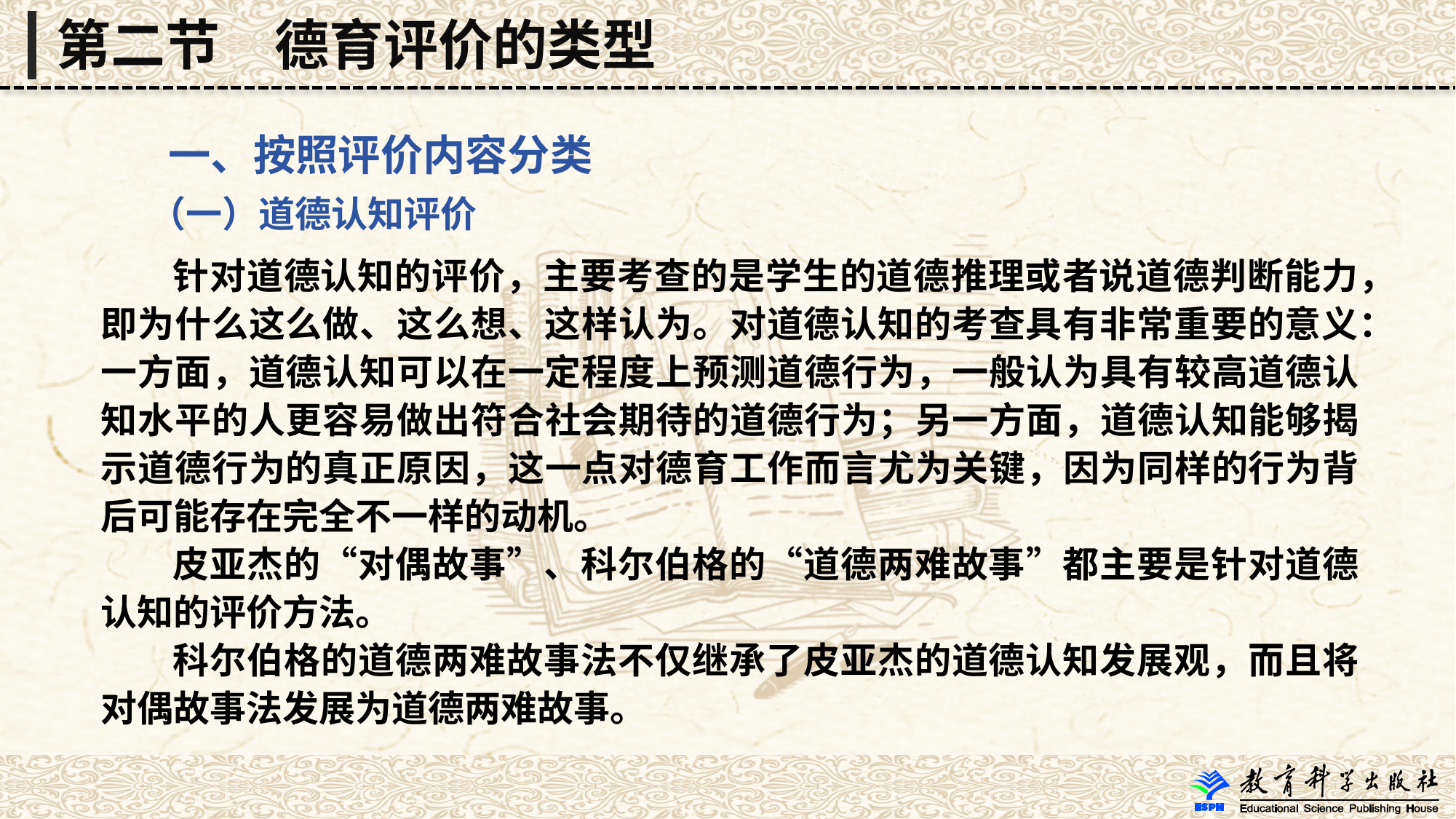

第二节　德育评价的类型
      一、按照评价内容分类
    （一）道德认知评价

       针对道德认知的评价，主要考查的是学生的道德推理或者说道德判断能力，即为什么这么做、这么想、这样认为。对道德认知的考查具有非常重要的意义：一方面，道德认知可以在一定程度上预测道德行为，一般认为具有较高道德认知水平的人更容易做出符合社会期待的道德行为；另一方面，道德认知能够揭示道德行为的真正原因，这一点对德育工作而言尤为关键，因为同样的行为背后可能存在完全不一样的动机。
       皮亚杰的“对偶故事”、科尔伯格的“道德两难故事”都主要是针对道德认知的评价方法。
       科尔伯格的道德两难故事法不仅继承了皮亚杰的道德认知发展观，而且将对偶故事法发展为道德两难故事。